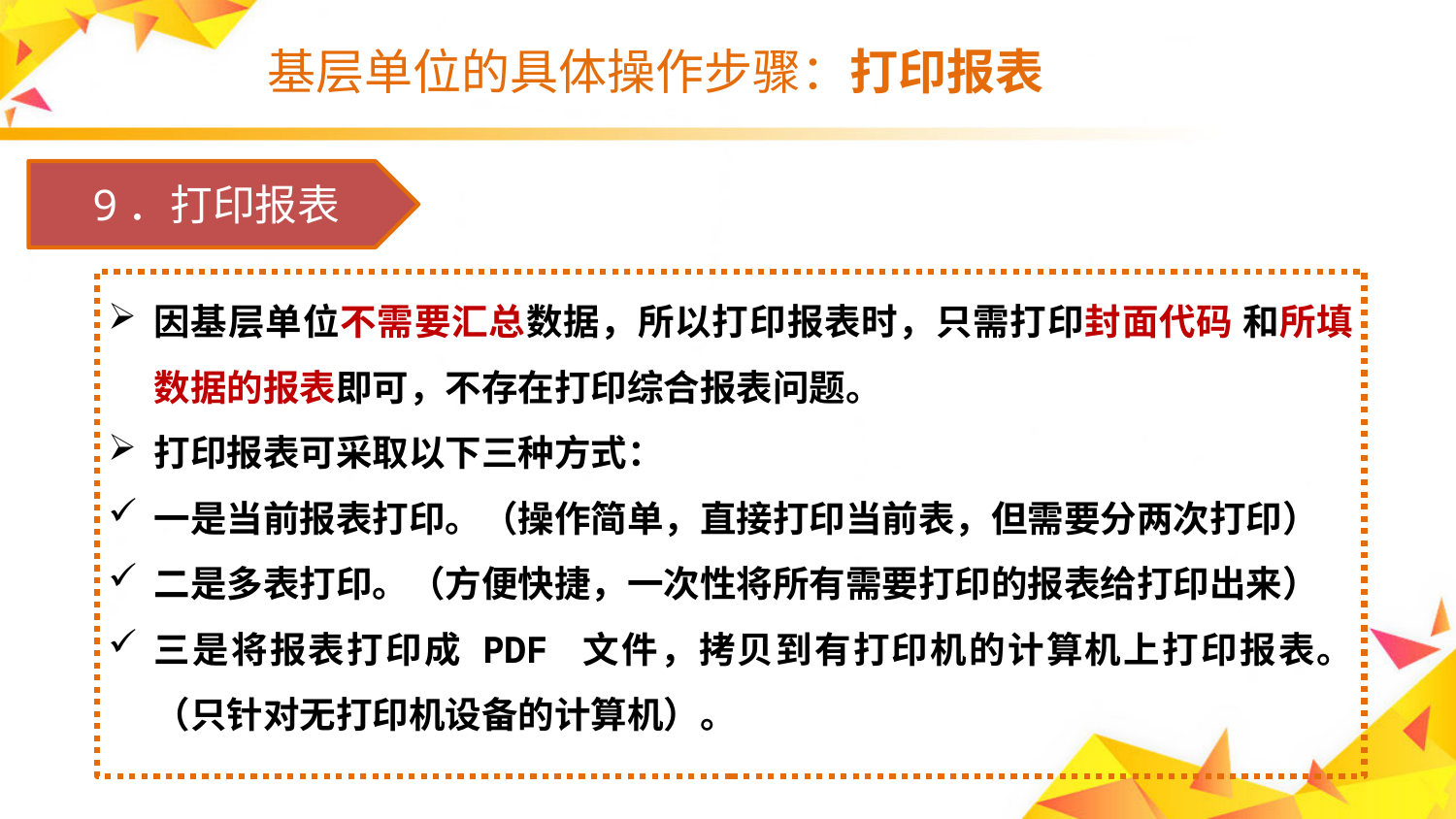

# 基层单位的具体操作步骤：打印报表
　9．打印报表
因基层单位不需要汇总数据，所以打印报表时，只需打印封面代码 和所填数据的报表即可，不存在打印综合报表问题。
打印报表可采取以下三种方式：
一是当前报表打印。（操作简单，直接打印当前表，但需要分两次打印）
二是多表打印。（方便快捷，一次性将所有需要打印的报表给打印出来）
三是将报表打印成 PDF 文件，拷贝到有打印机的计算机上打印报表。（只针对无打印机设备的计算机）。